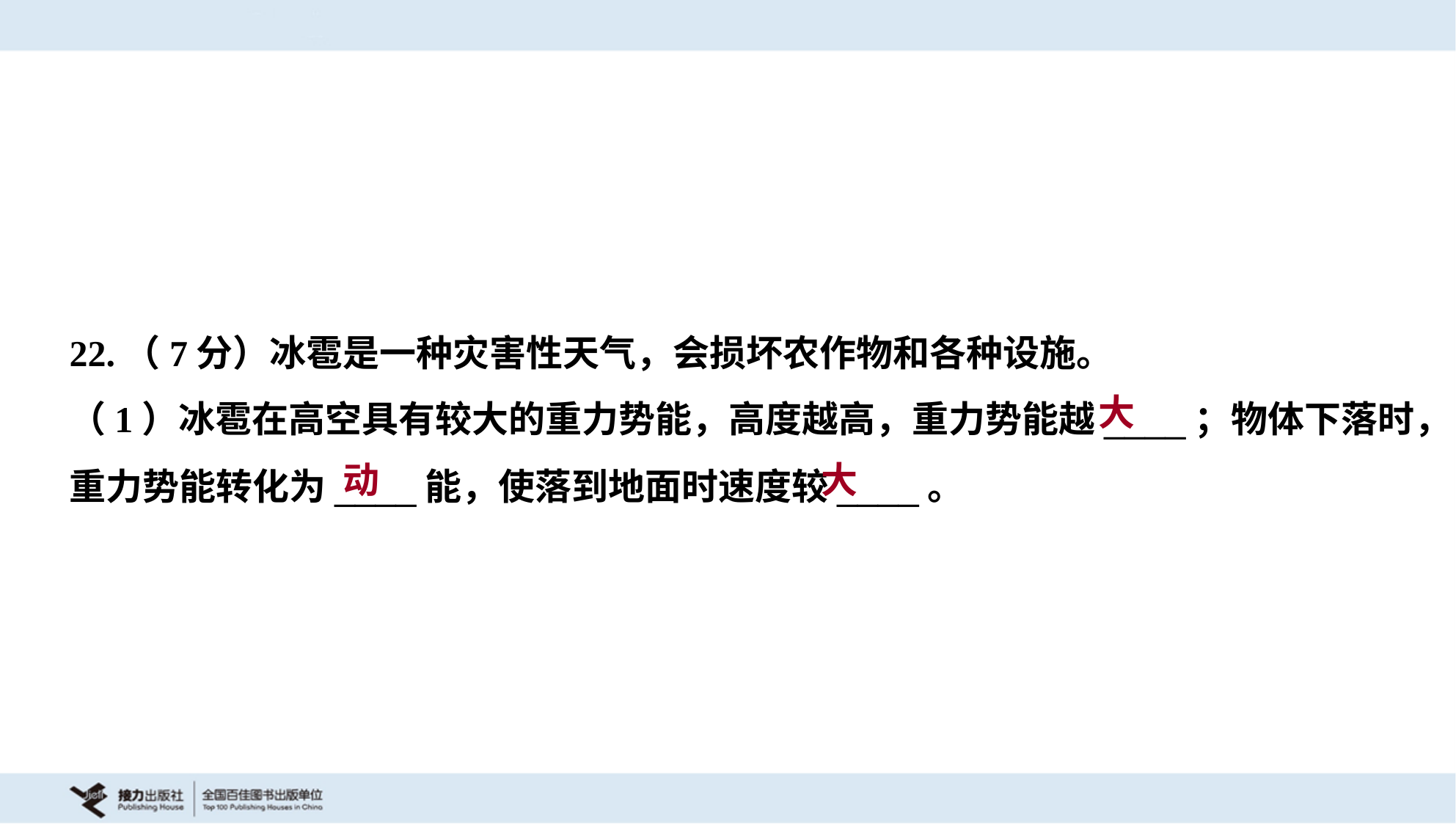

22.（7分）冰雹是一种灾害性天气，会损坏农作物和各种设施。
大
（1）冰雹在高空具有较大的重力势能，高度越高，重力势能越____；物体下落时，
重力势能转化为____能，使落到地面时速度较____。
动
大